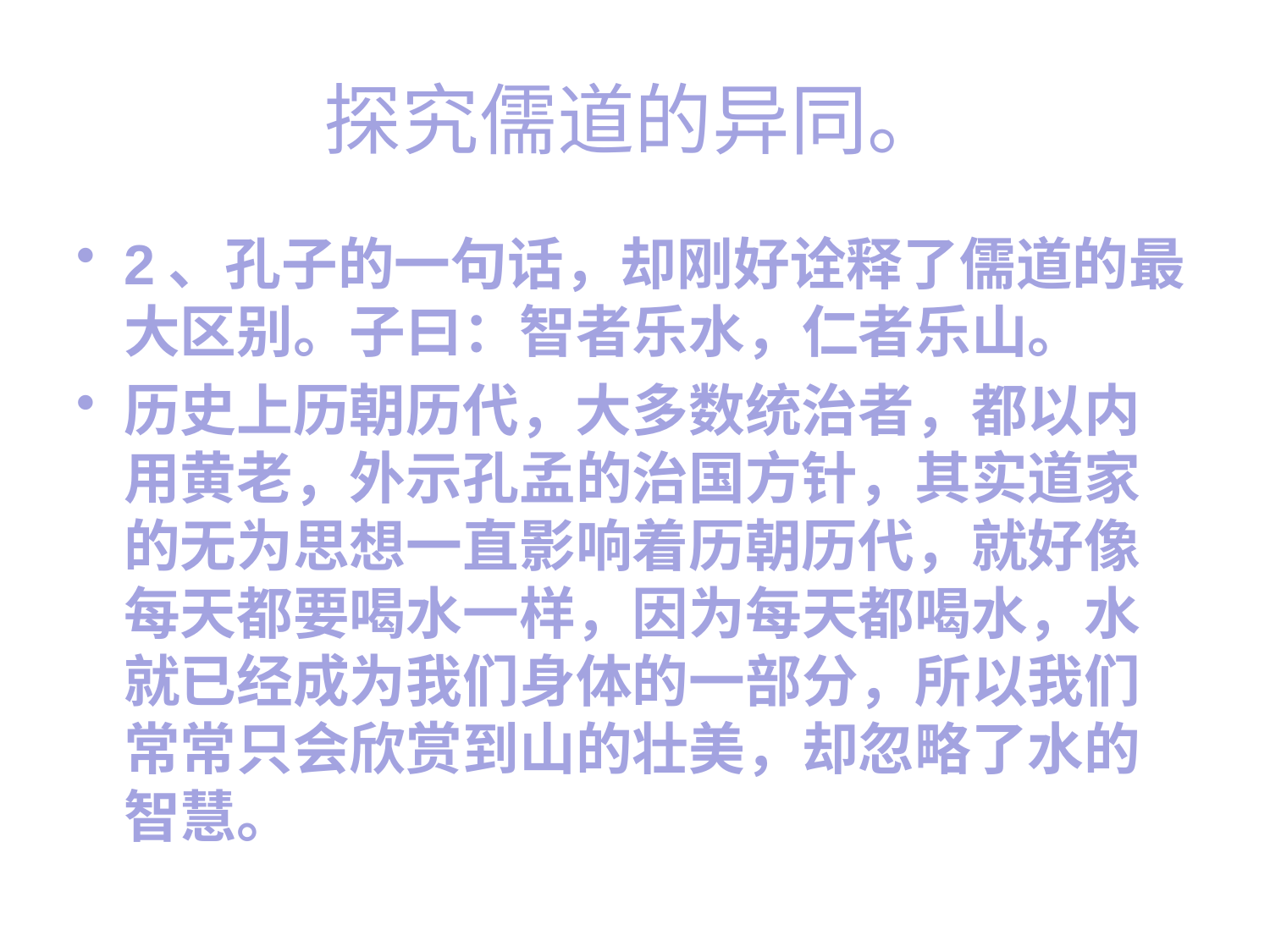

# 探究儒道的异同。
2、孔子的一句话，却刚好诠释了儒道的最大区别。子曰：智者乐水，仁者乐山。
历史上历朝历代，大多数统治者，都以内用黄老，外示孔孟的治国方针，其实道家的无为思想一直影响着历朝历代，就好像每天都要喝水一样，因为每天都喝水，水就已经成为我们身体的一部分，所以我们常常只会欣赏到山的壮美，却忽略了水的智慧。